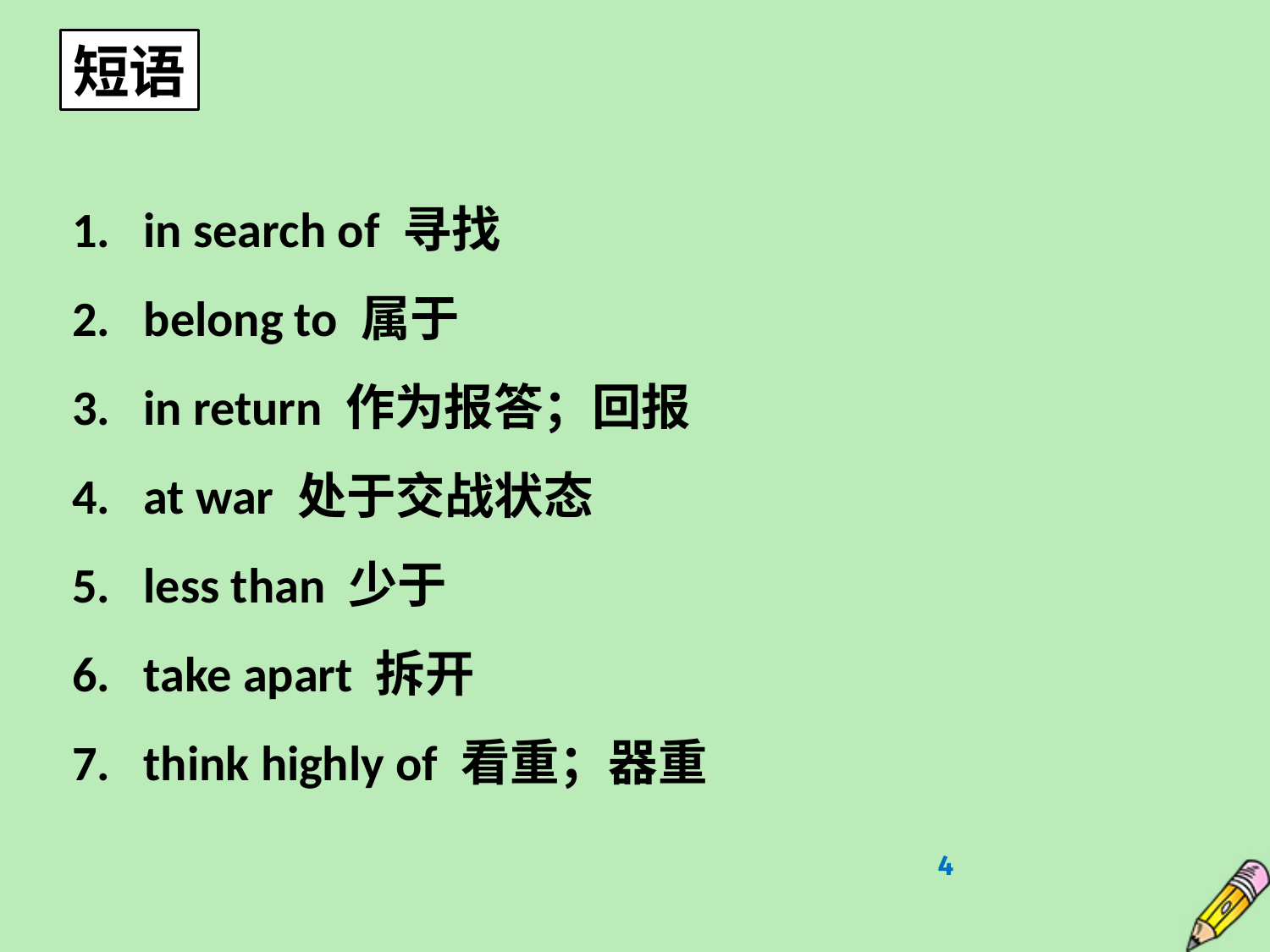

短语
in search of 寻找
belong to 属于
in return 作为报答；回报
at war 处于交战状态
less than 少于
take apart 拆开
think highly of 看重；器重

4